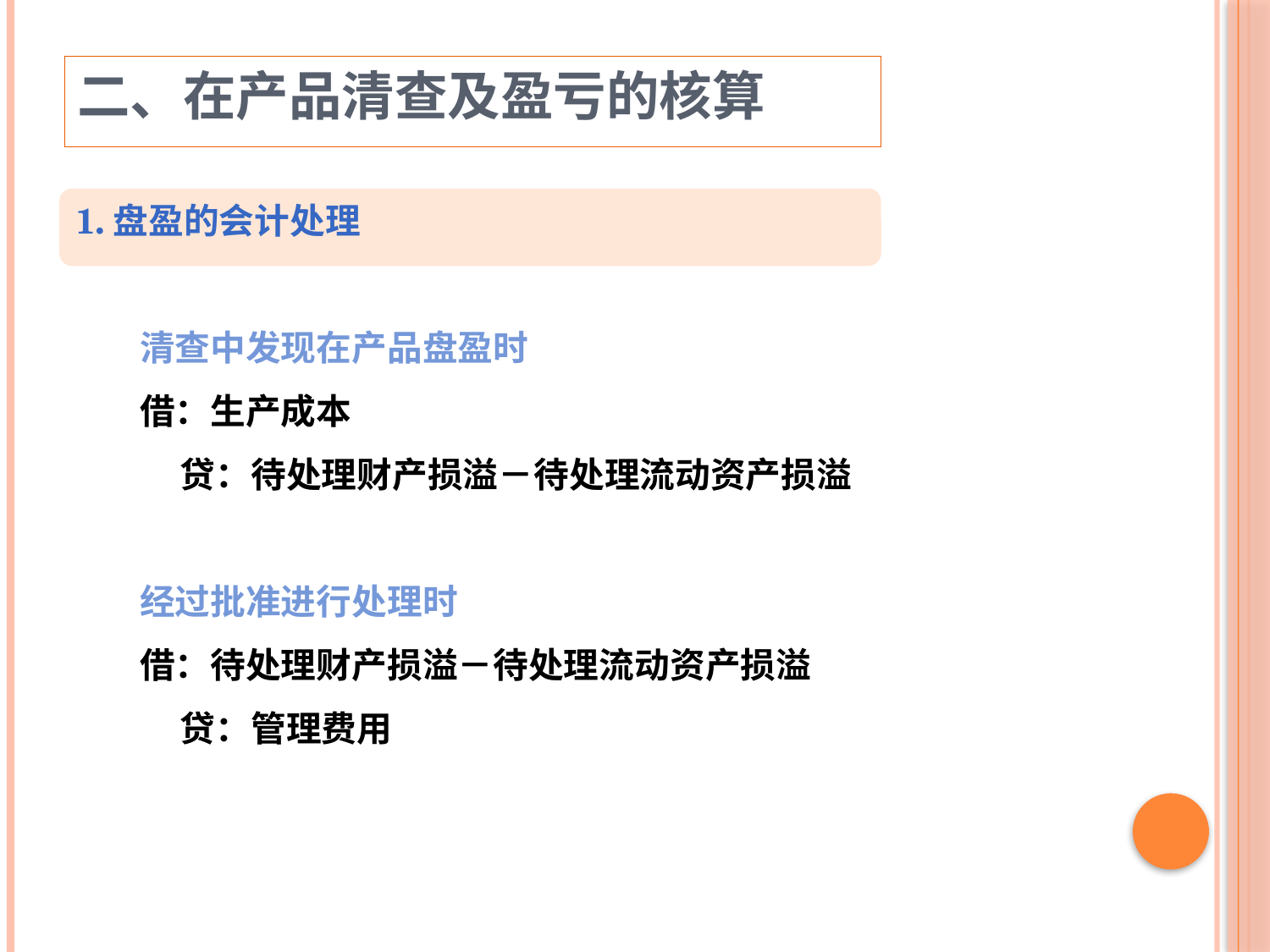

二、在产品清查及盈亏的核算
1.盘盈的会计处理
清查中发现在产品盘盈时
借：生产成本
    贷：待处理财产损溢－待处理流动资产损溢

经过批准进行处理时
借：待处理财产损溢－待处理流动资产损溢
    贷：管理费用